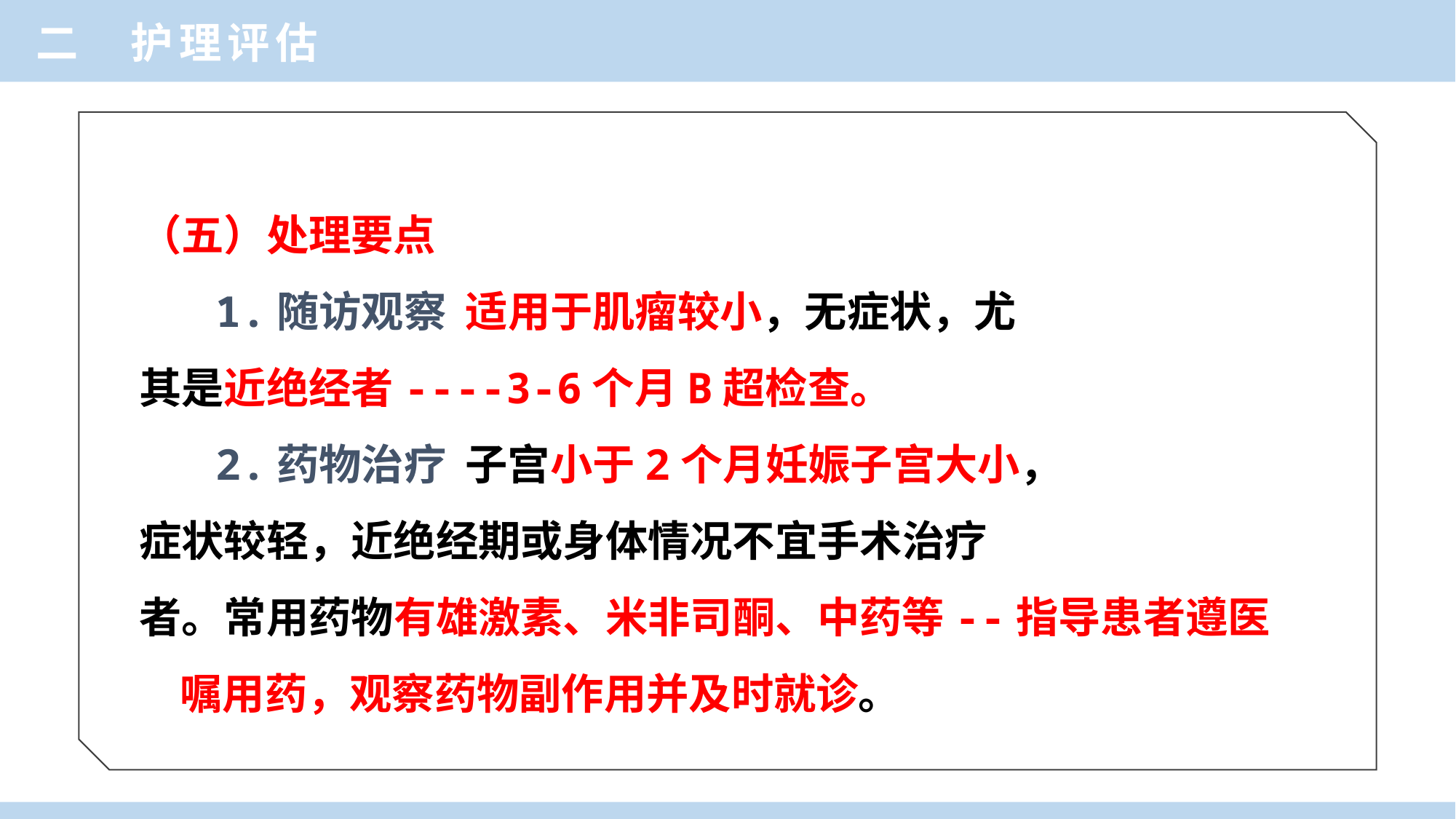

二   护理评估

（五）处理要点
   1.随访观察  适用于肌瘤较小，无症状，尤
其是近绝经者----3-6个月B超检查。
   2.药物治疗  子宫小于2个月妊娠子宫大小，
症状较轻，近绝经期或身体情况不宜手术治疗
者。常用药物有雄激素、米非司酮、中药等--指导患者遵医嘱用药，观察药物副作用并及时就诊。